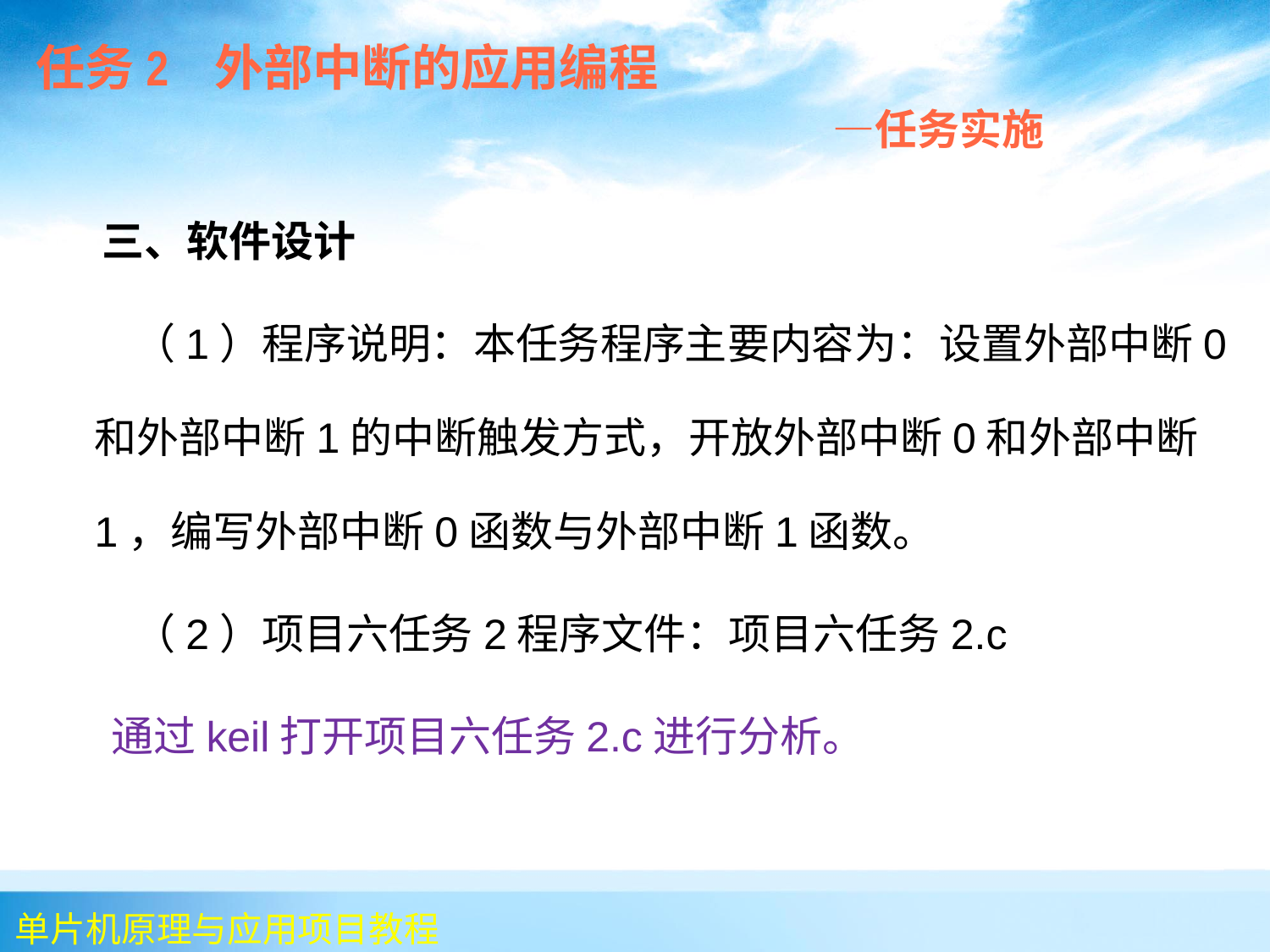

任务2   外部中断的应用编程
                                                                       —任务实施
     三、软件设计
	   （1）程序说明：本任务程序主要内容为：设置外部中断0和外部中断1的中断触发方式，开放外部中断0和外部中断1，编写外部中断0函数与外部中断1函数。
	   （2）项目六任务2程序文件：项目六任务2.c
     通过keil打开项目六任务2.c进行分析。